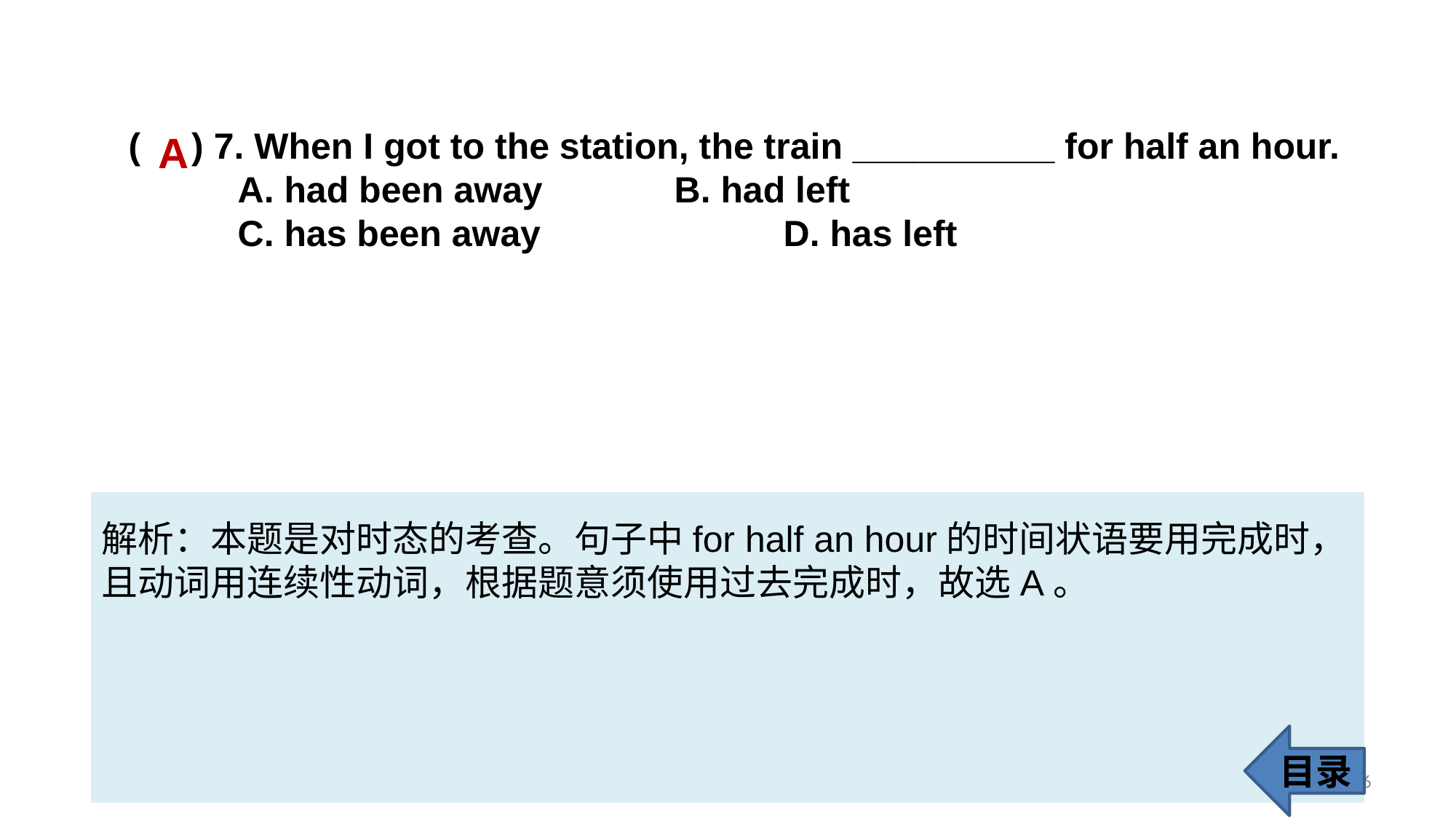

(     ) 7. When I got to the station, the train __________ for half an hour.
	A. had been away 		B. had left
	C. has been away 			D. has left
A

解析：本题是对时态的考查。句子中for half an hour的时间状语要用完成时，且动词用连续性动词，根据题意须使用过去完成时，故选A。
目录
66